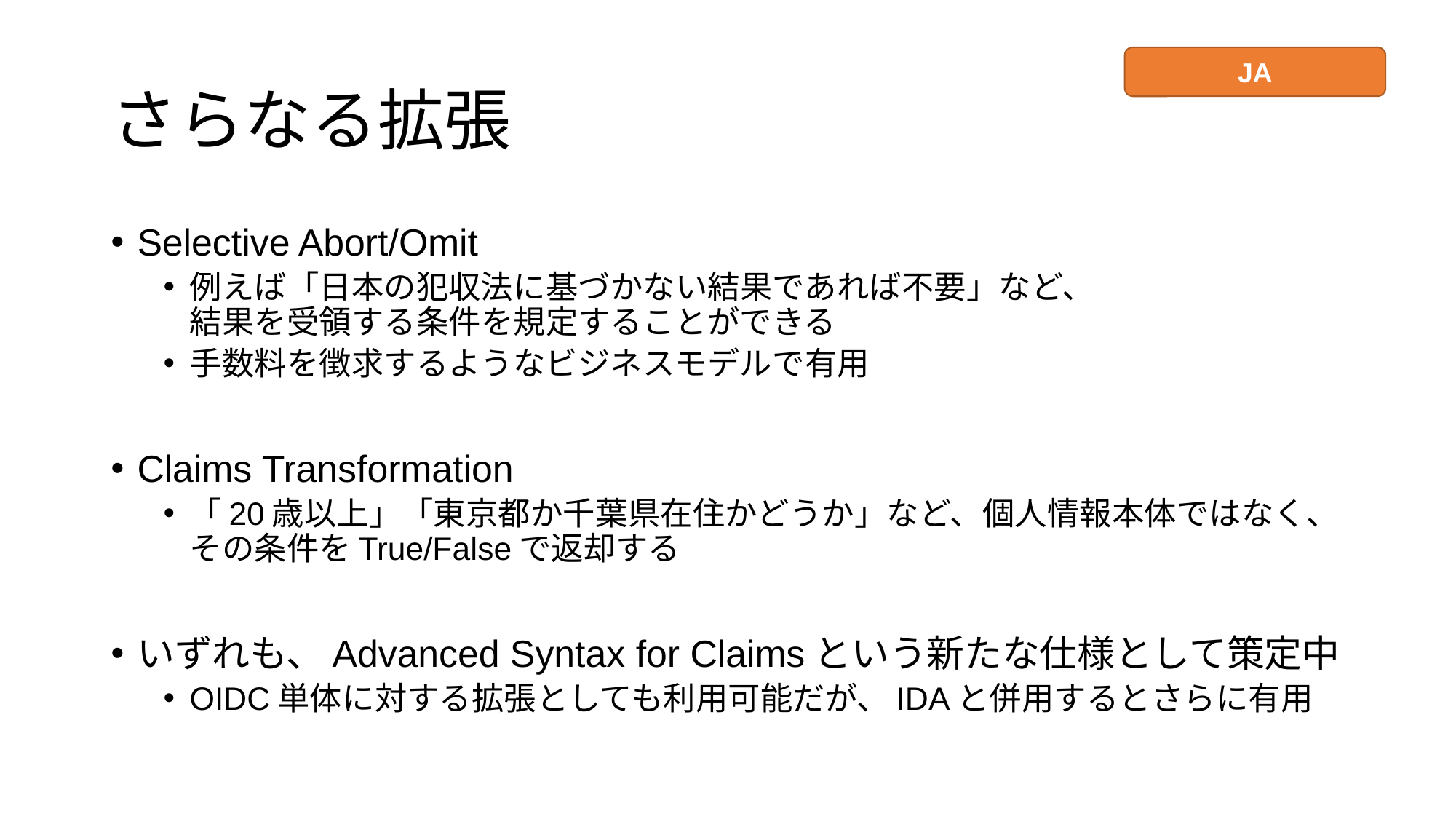

# さらなる拡張
JA
Selective Abort/Omit
例えば「日本の犯収法に基づかない結果であれば不要」など、
結果を受領する条件を規定することができる
手数料を徴求するようなビジネスモデルで有用

Claims Transformation
「20歳以上」「東京都か千葉県在住かどうか」など、個人情報本体ではなく、その条件をTrue/Falseで返却する

いずれも、Advanced Syntax for Claimsという新たな仕様として策定中
OIDC単体に対する拡張としても利用可能だが、IDAと併用するとさらに有用